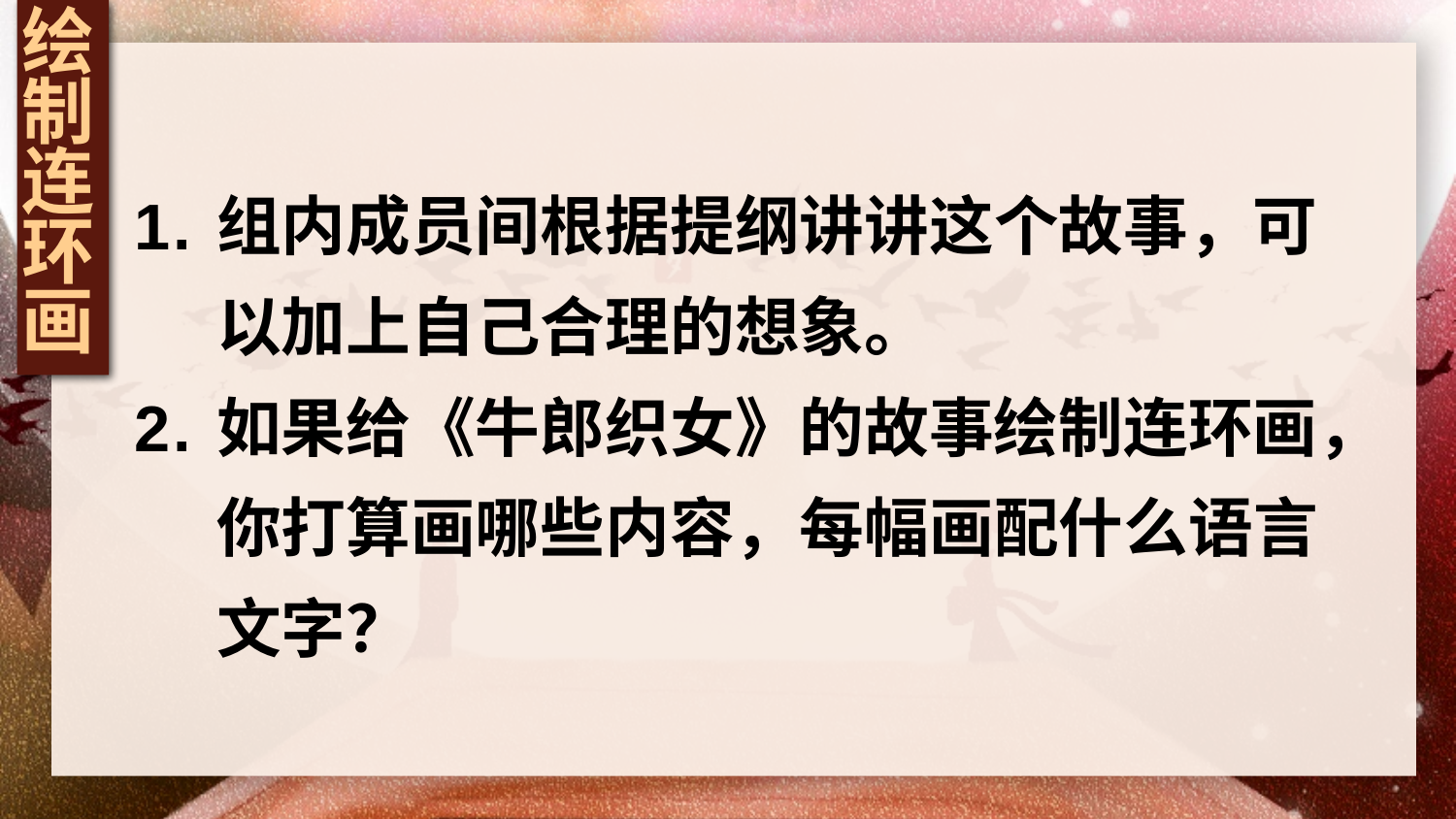

绘制连环画
组内成员间根据提纲讲讲这个故事，可以加上自己合理的想象。
如果给《牛郎织女》的故事绘制连环画，你打算画哪些内容，每幅画配什么语言文字？